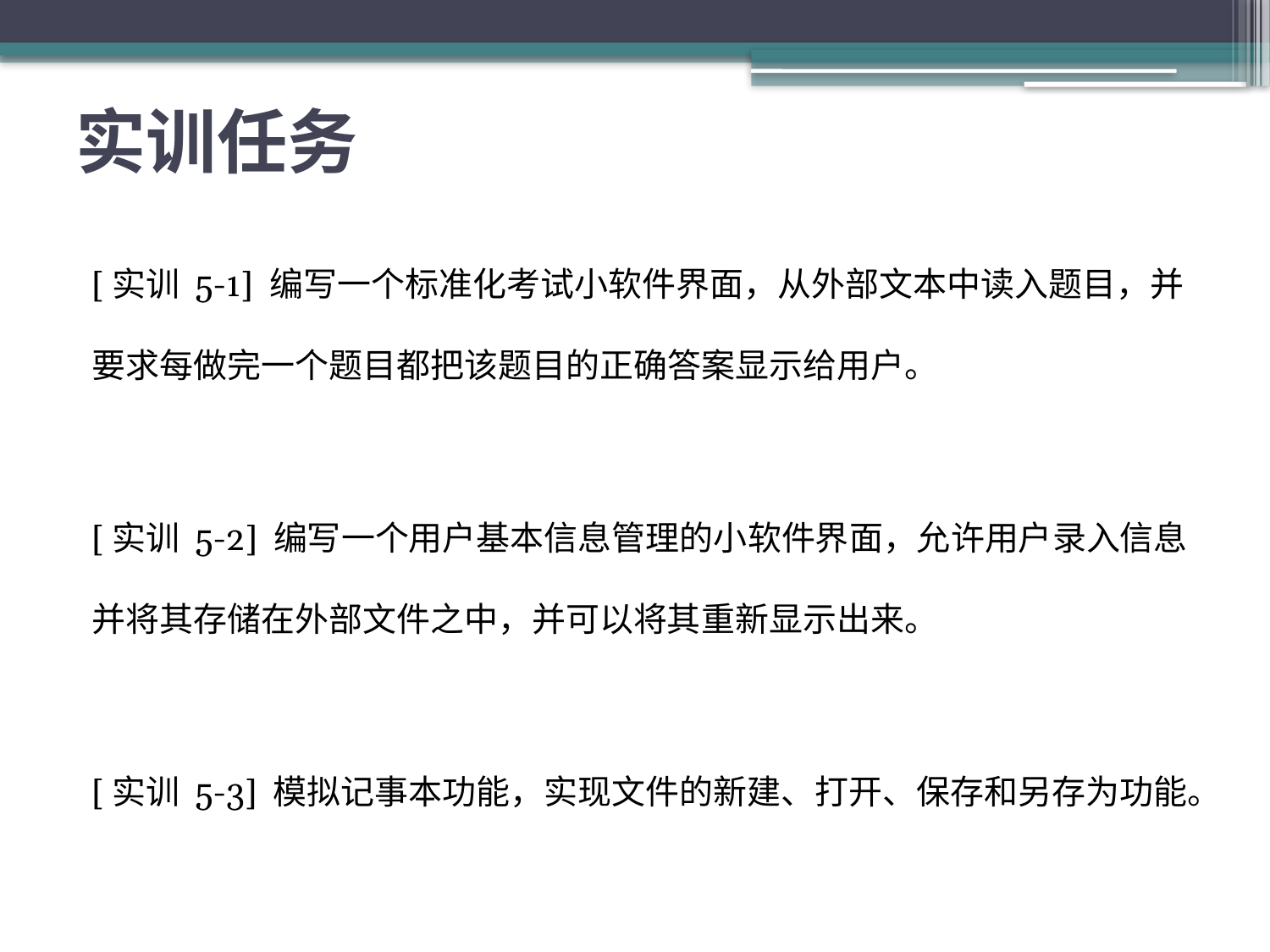

# 实训任务
[实训 5-1] 编写一个标准化考试小软件界面，从外部文本中读入题目，并要求每做完一个题目都把该题目的正确答案显示给用户。

[实训 5-2] 编写一个用户基本信息管理的小软件界面，允许用户录入信息并将其存储在外部文件之中，并可以将其重新显示出来。

[实训 5-3] 模拟记事本功能，实现文件的新建、打开、保存和另存为功能。